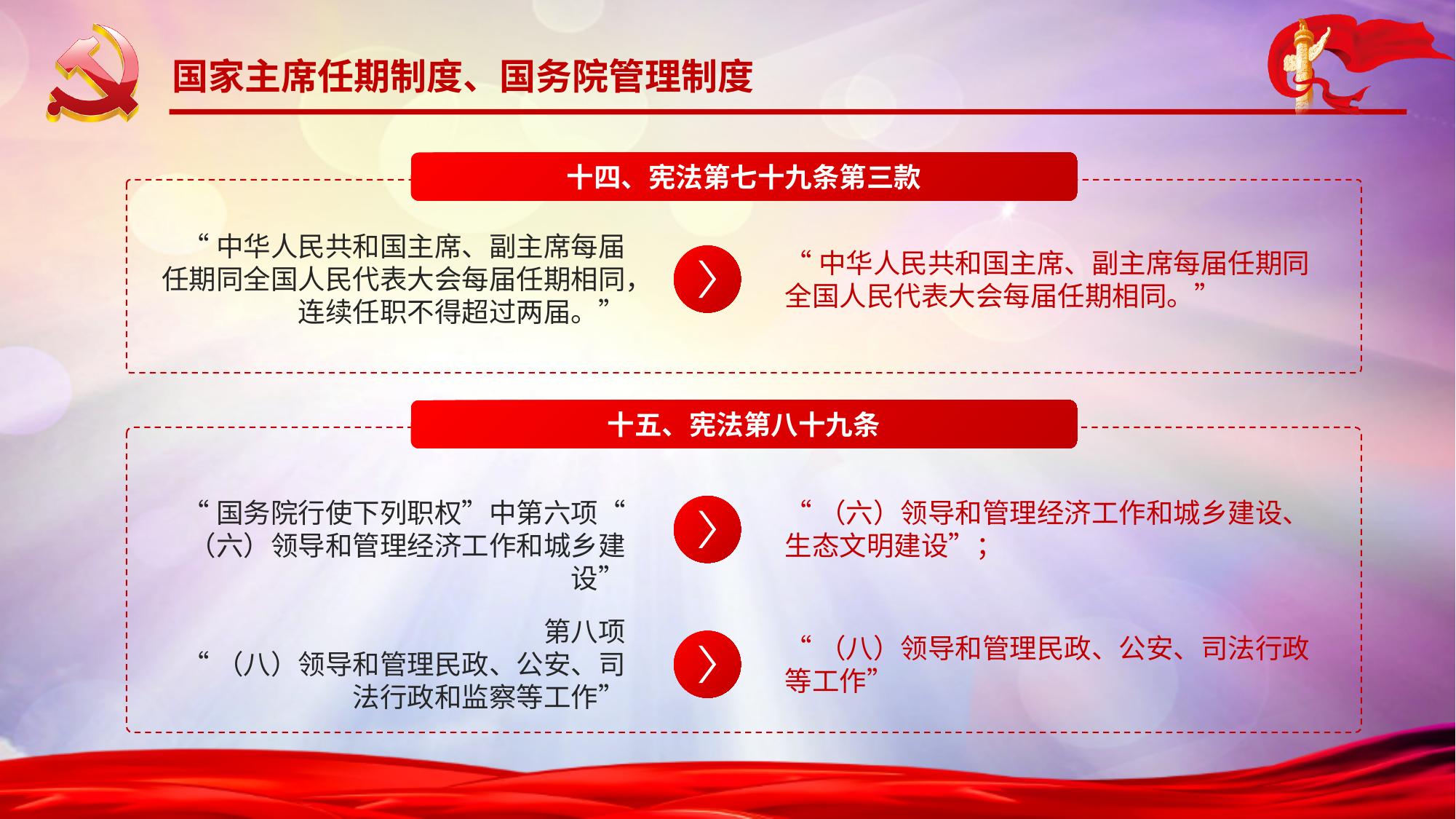

国家主席任期制度、国务院管理制度
十四、宪法第七十九条第三款

“中华人民共和国主席、副主席每届任期同全国人民代表大会每届任期相同，连续任职不得超过两届。”
“中华人民共和国主席、副主席每届任期同全国人民代表大会每届任期相同。”

十五、宪法第八十九条

“国务院行使下列职权”中第六项“
（六）领导和管理经济工作和城乡建设”
“（六）领导和管理经济工作和城乡建设、生态文明建设”；

第八项
“（八）领导和管理民政、公安、司法行政和监察等工作”
“（八）领导和管理民政、公安、司法行政等工作”